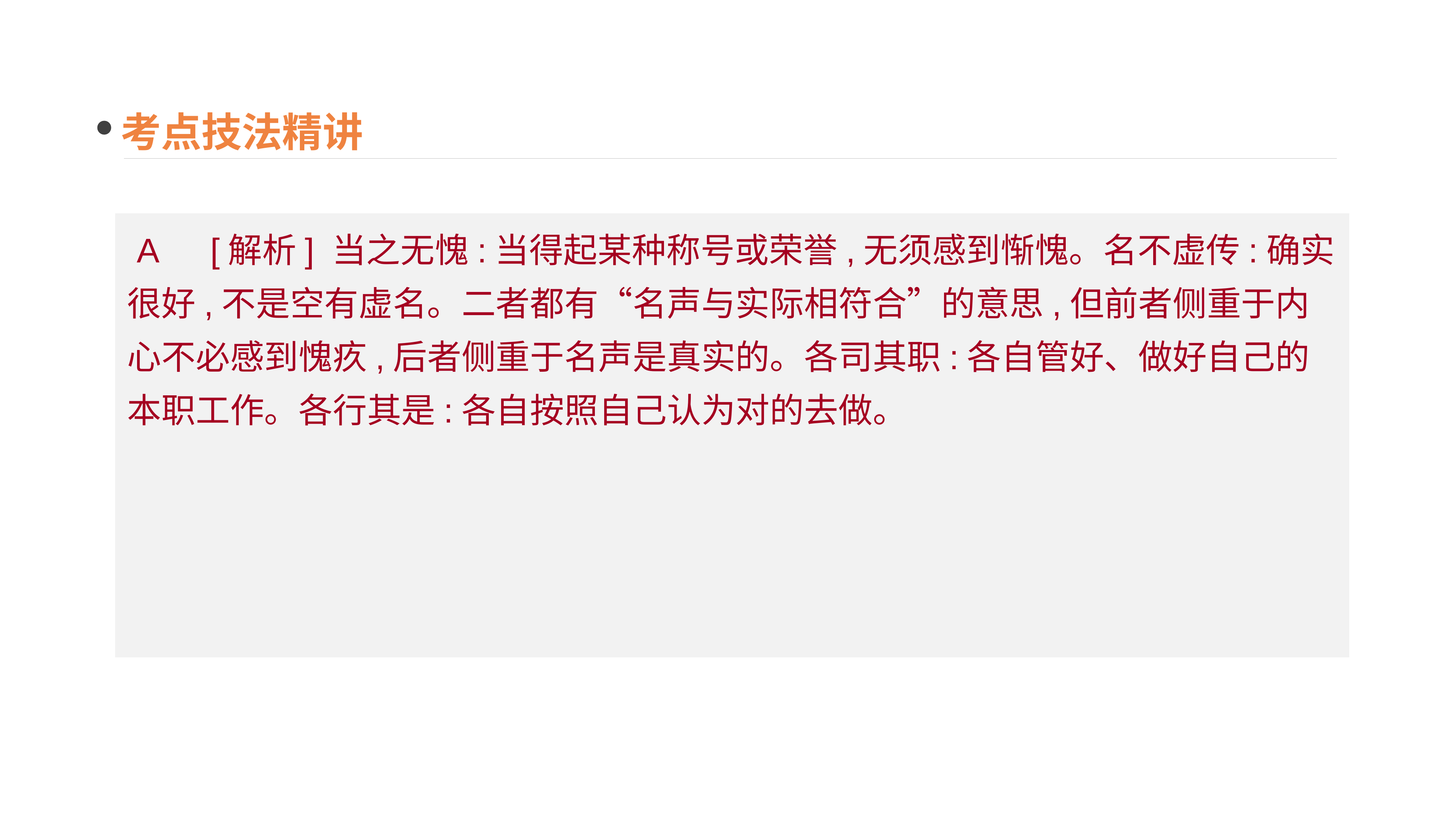

考点技法精讲

 A　[解析] 当之无愧:当得起某种称号或荣誉,无须感到惭愧。名不虚传:确实很好,不是空有虚名。二者都有“名声与实际相符合”的意思,但前者侧重于内心不必感到愧疚,后者侧重于名声是真实的。各司其职:各自管好、做好自己的本职工作。各行其是:各自按照自己认为对的去做。